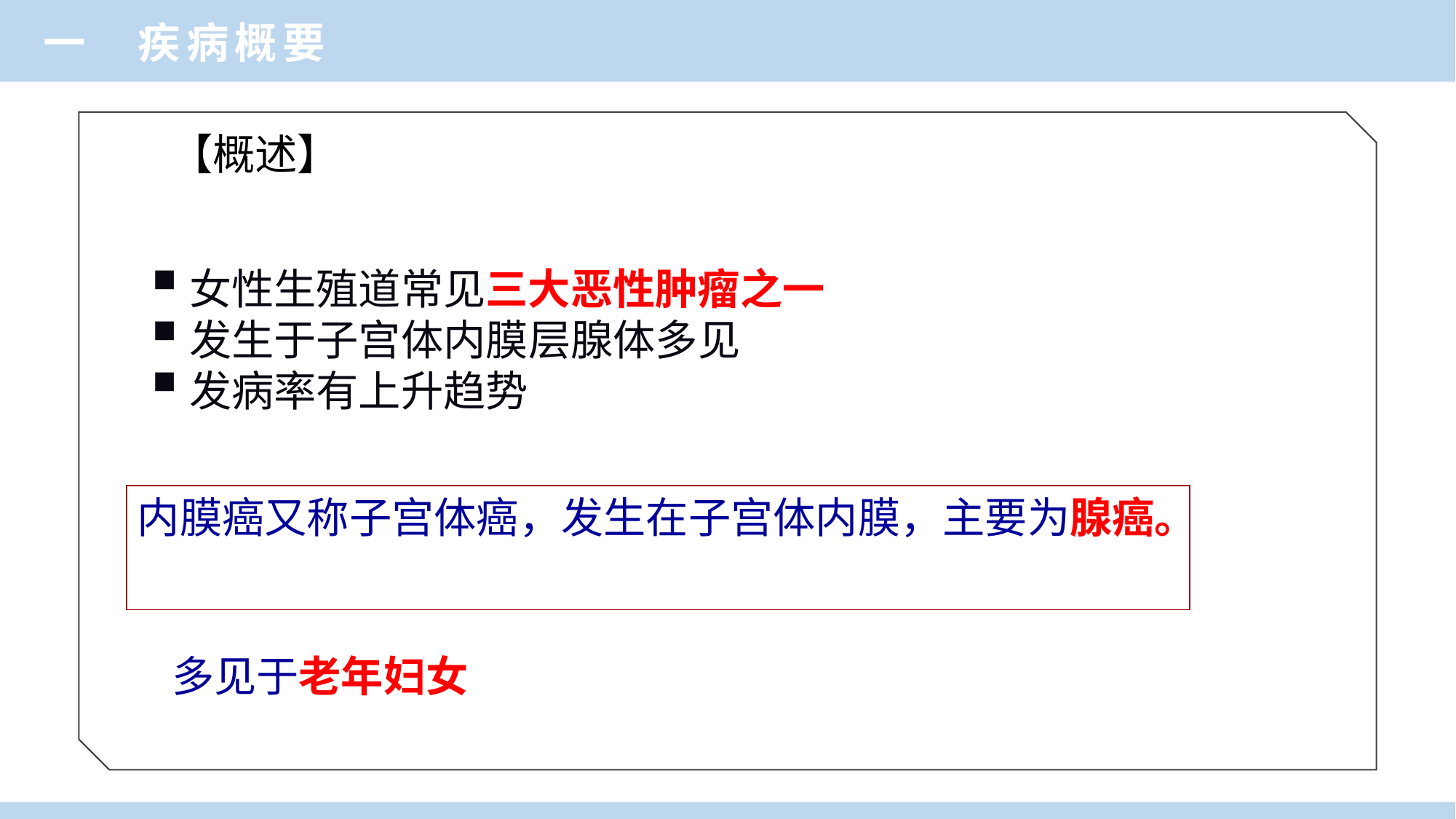

一   疾病概要

【概述】
女性生殖道常见三大恶性肿瘤之一
发生于子宫体内膜层腺体多见
发病率有上升趋势
内膜癌又称子宫体癌，发生在子宫体内膜，主要为腺癌。
多见于老年妇女